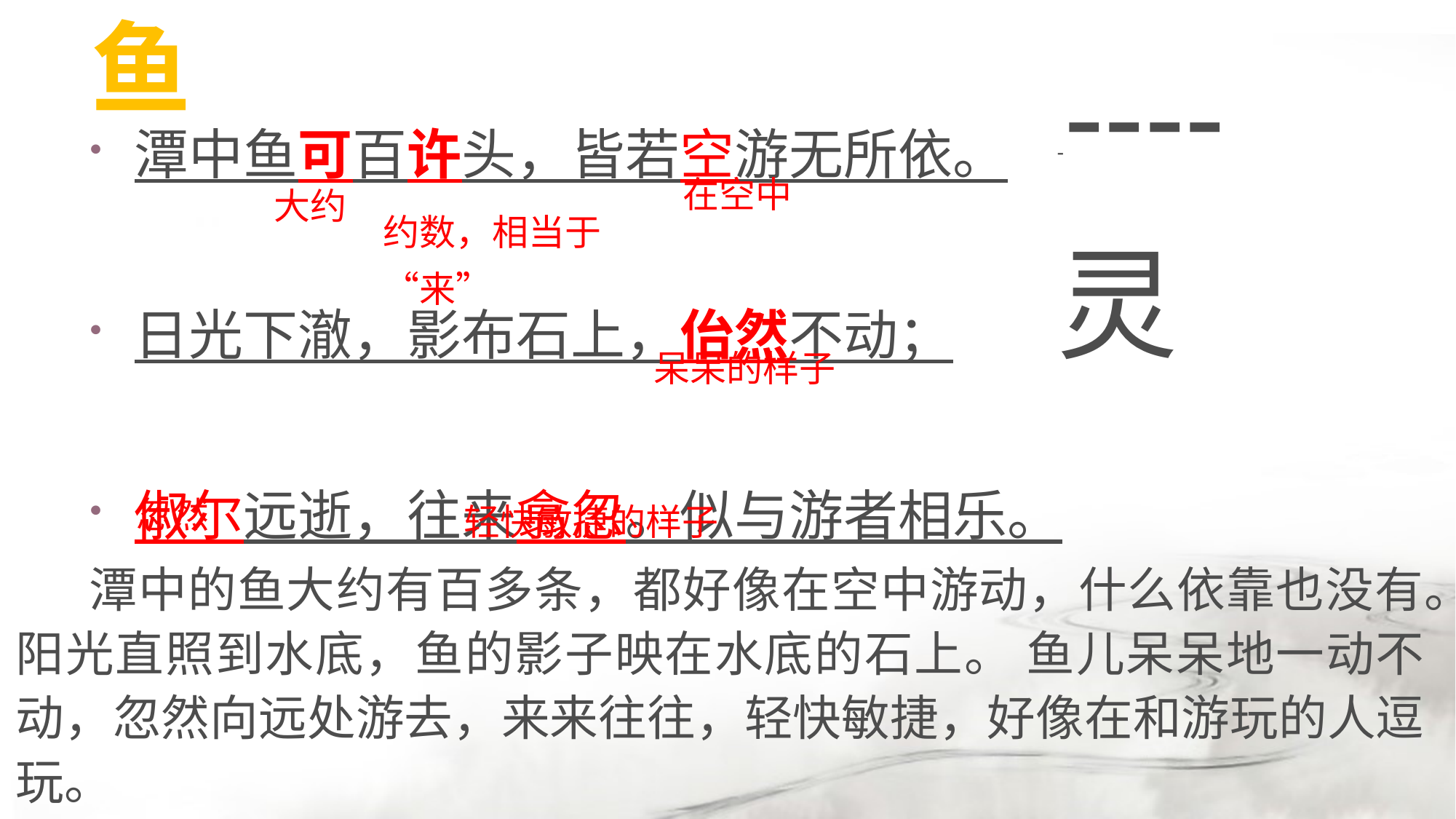

-----灵
# 鱼
潭中鱼可百许头，皆若空游无所依。

日光下澈，影布石上，佁然不动；

俶尔远逝，往来翕忽。似与游者相乐。

在空中
大约
约数，相当于“来”
呆呆的样子
忽然
轻快敏捷的样子
       潭中的鱼大约有百多条，都好像在空中游动，什么依靠也没有。阳光直照到水底，鱼的影子映在水底的石上。 鱼儿呆呆地一动不动，忽然向远处游去，来来往往，轻快敏捷，好像在和游玩的人逗玩。